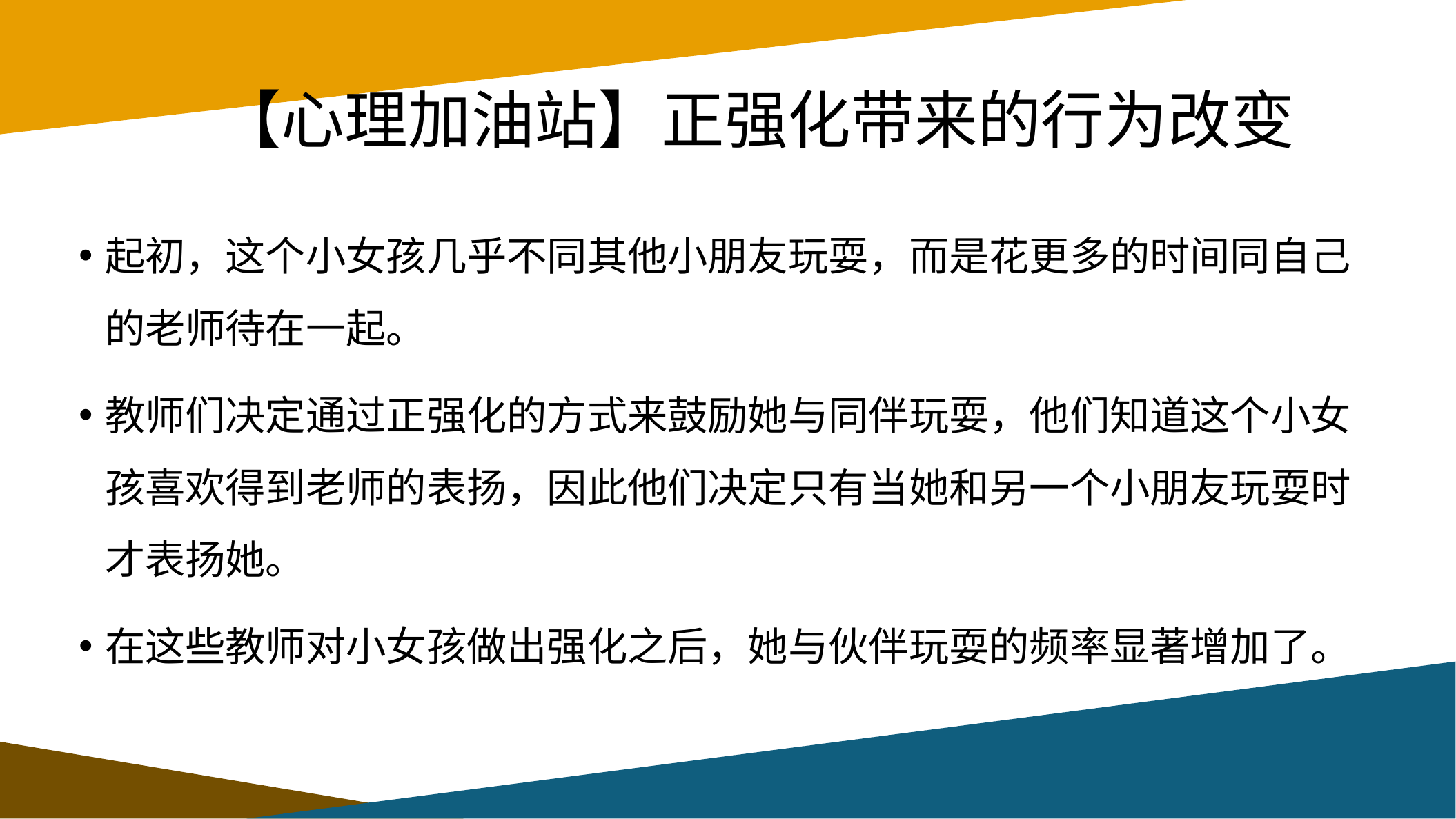

# 【心理加油站】正强化带来的行为改变
起初，这个小女孩几乎不同其他小朋友玩耍，而是花更多的时间同自己的老师待在一起。
教师们决定通过正强化的方式来鼓励她与同伴玩耍，他们知道这个小女孩喜欢得到老师的表扬，因此他们决定只有当她和另一个小朋友玩耍时才表扬她。
在这些教师对小女孩做出强化之后，她与伙伴玩耍的频率显著增加了。